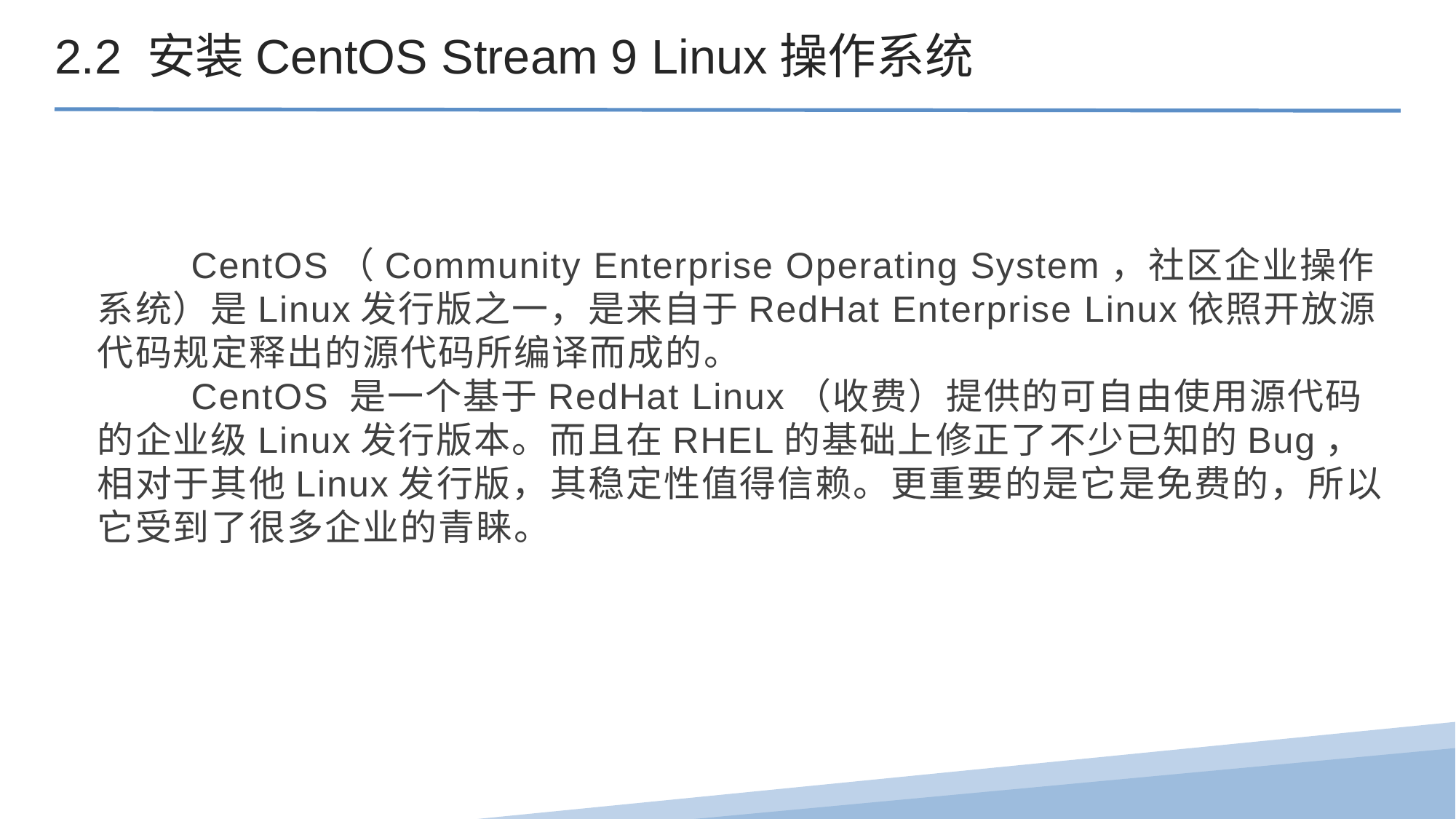

2.2 安装CentOS Stream 9 Linux操作系统
        CentOS（Community Enterprise Operating System，社区企业操作系统）是Linux发行版之一，是来自于RedHat Enterprise Linux依照开放源代码规定释出的源代码所编译而成的。
        CentOS 是一个基于RedHat Linux（收费）提供的可自由使用源代码的企业级Linux发行版本。而且在RHEL的基础上修正了不少已知的Bug，相对于其他Linux发行版，其稳定性值得信赖。更重要的是它是免费的，所以它受到了很多企业的青睐。